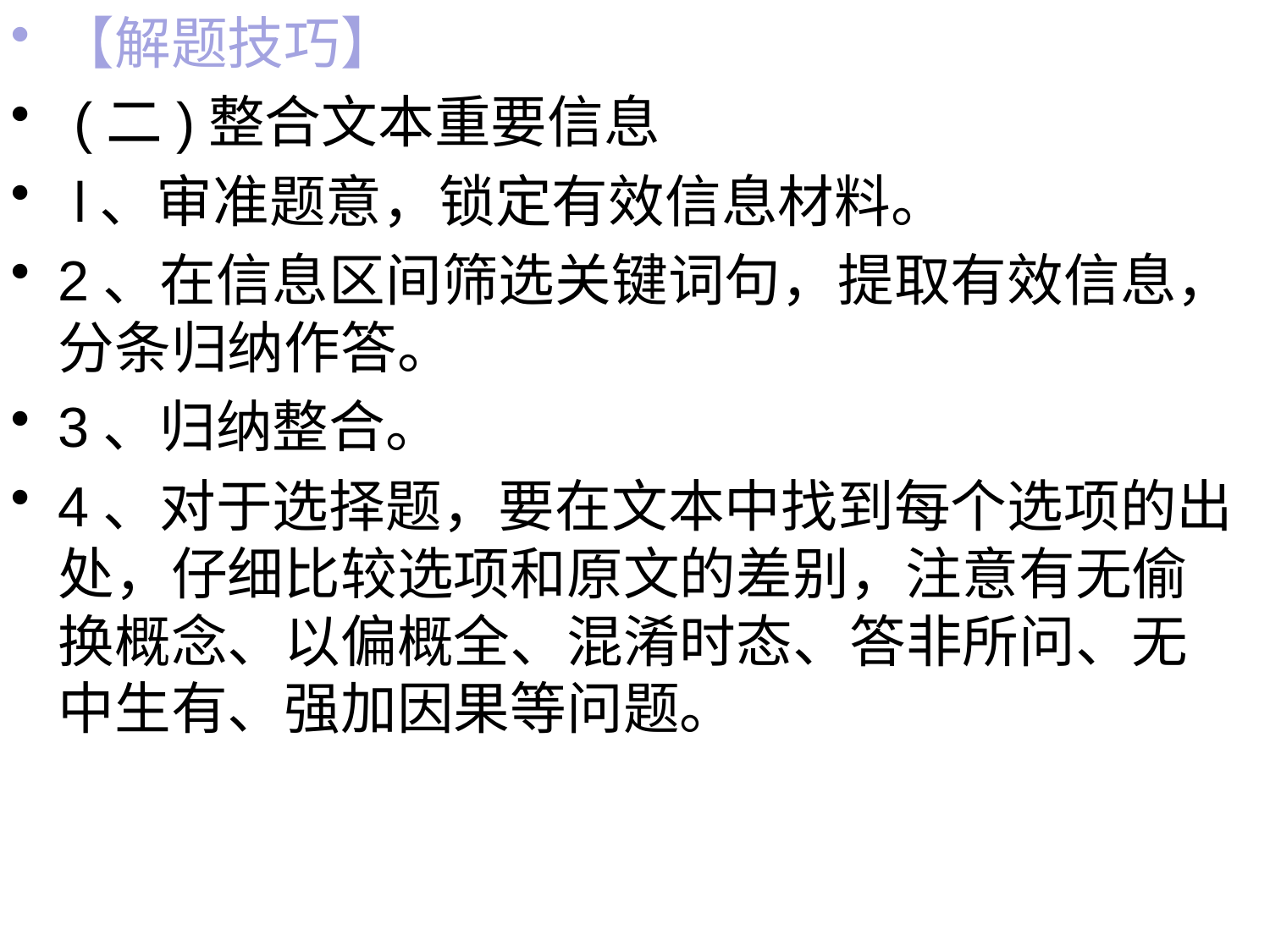

【解题技巧】
 (二)整合文本重要信息
 l、审准题意，锁定有效信息材料。
2、在信息区间筛选关键词句，提取有效信息，分条归纳作答。
3、归纳整合。
4、对于选择题，要在文本中找到每个选项的出处，仔细比较选项和原文的差别，注意有无偷换概念、以偏概全、混淆时态、答非所问、无中生有、强加因果等问题。
#